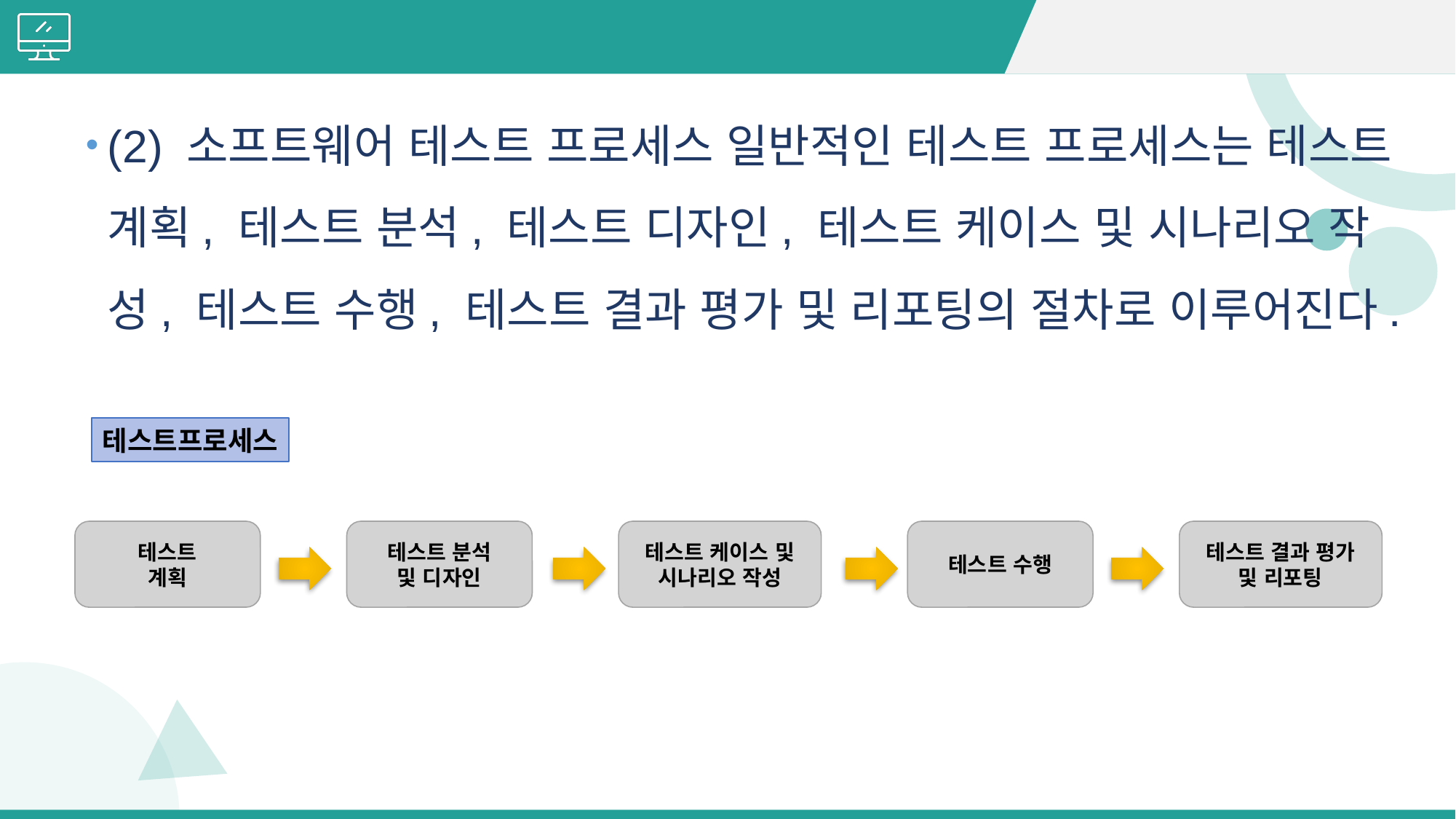

#
(2) 소프트웨어 테스트 프로세스 일반적인 테스트 프로세스는 테스트 계획, 테스트 분석, 테스트 디자인, 테스트 케이스 및 시나리오 작성, 테스트 수행, 테스트 결과 평가 및 리포팅의 절차로 이루어진다.
테스트프로세스
테스트
계획
테스트 분석
및 디자인
테스트 케이스 및 시나리오 작성
테스트 수행
테스트 결과 평가
및 리포팅